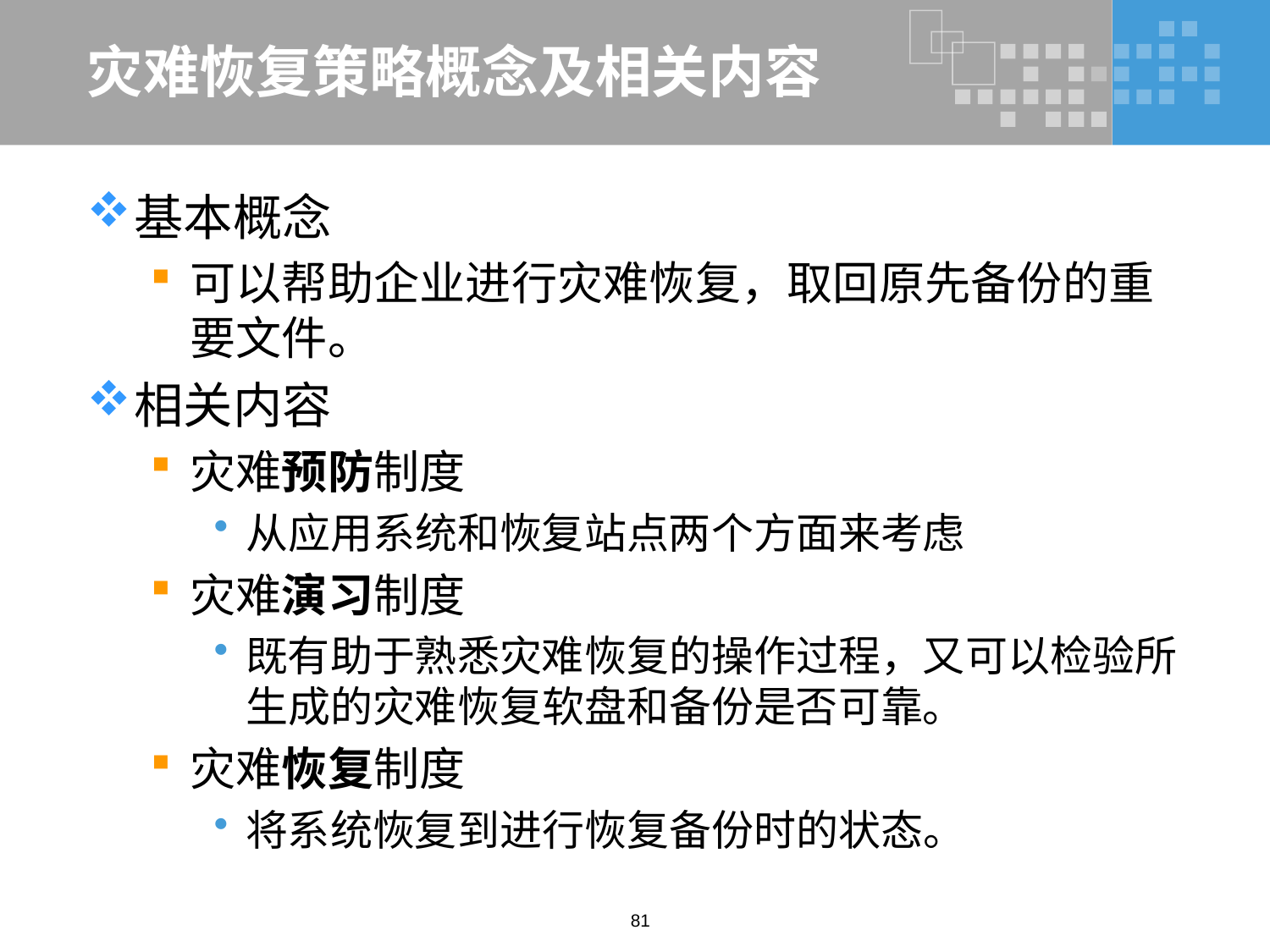

# 灾难恢复策略概念及相关内容
基本概念
可以帮助企业进行灾难恢复，取回原先备份的重要文件。
相关内容
灾难预防制度
从应用系统和恢复站点两个方面来考虑
灾难演习制度
既有助于熟悉灾难恢复的操作过程，又可以检验所生成的灾难恢复软盘和备份是否可靠。
灾难恢复制度
将系统恢复到进行恢复备份时的状态。

81